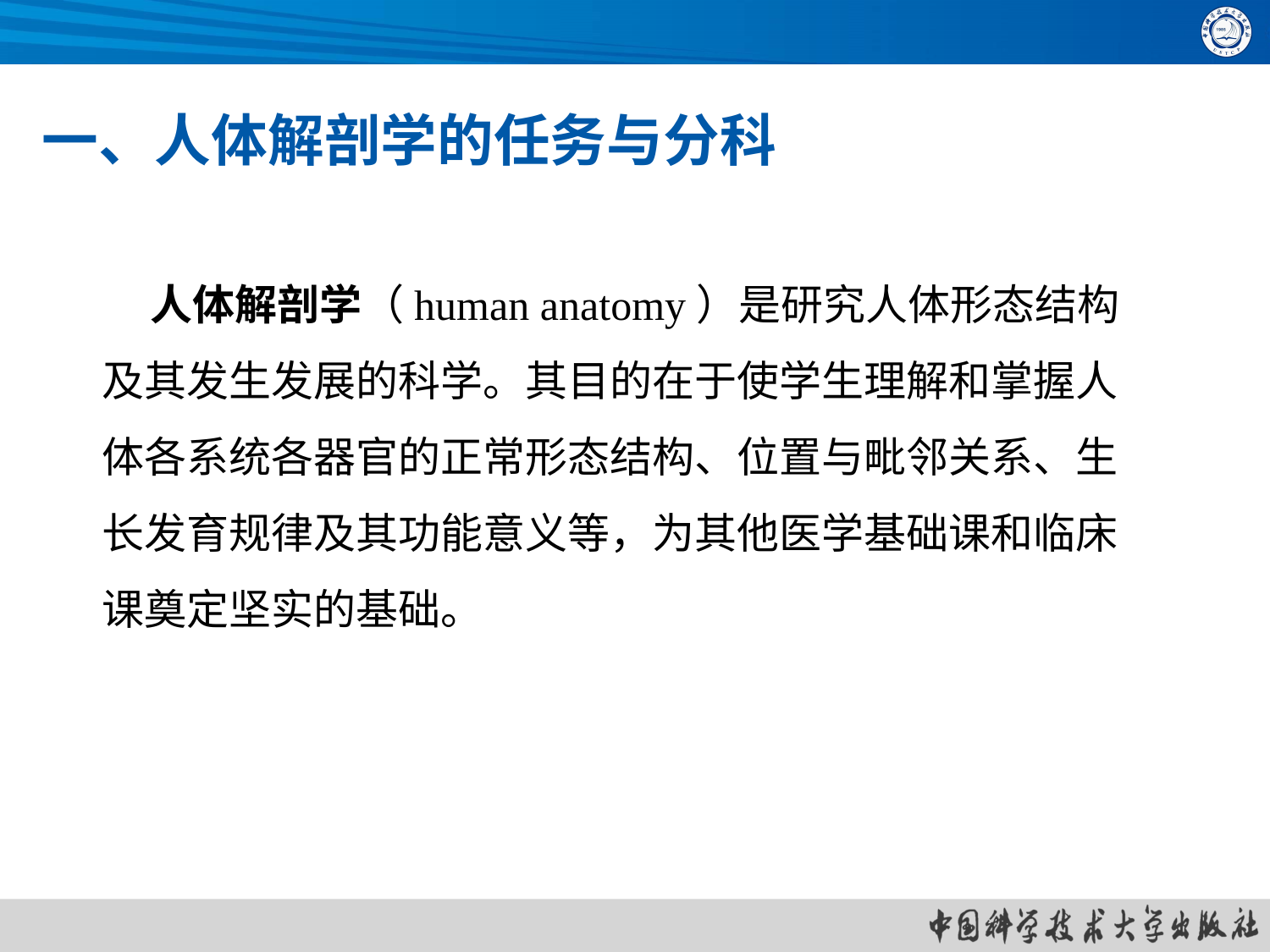

一、人体解剖学的任务与分科

    人体解剖学（human anatomy）是研究人体形态结构及其发生发展的科学。其目的在于使学生理解和掌握人体各系统各器官的正常形态结构、位置与毗邻关系、生长发育规律及其功能意义等，为其他医学基础课和临床课奠定坚实的基础。